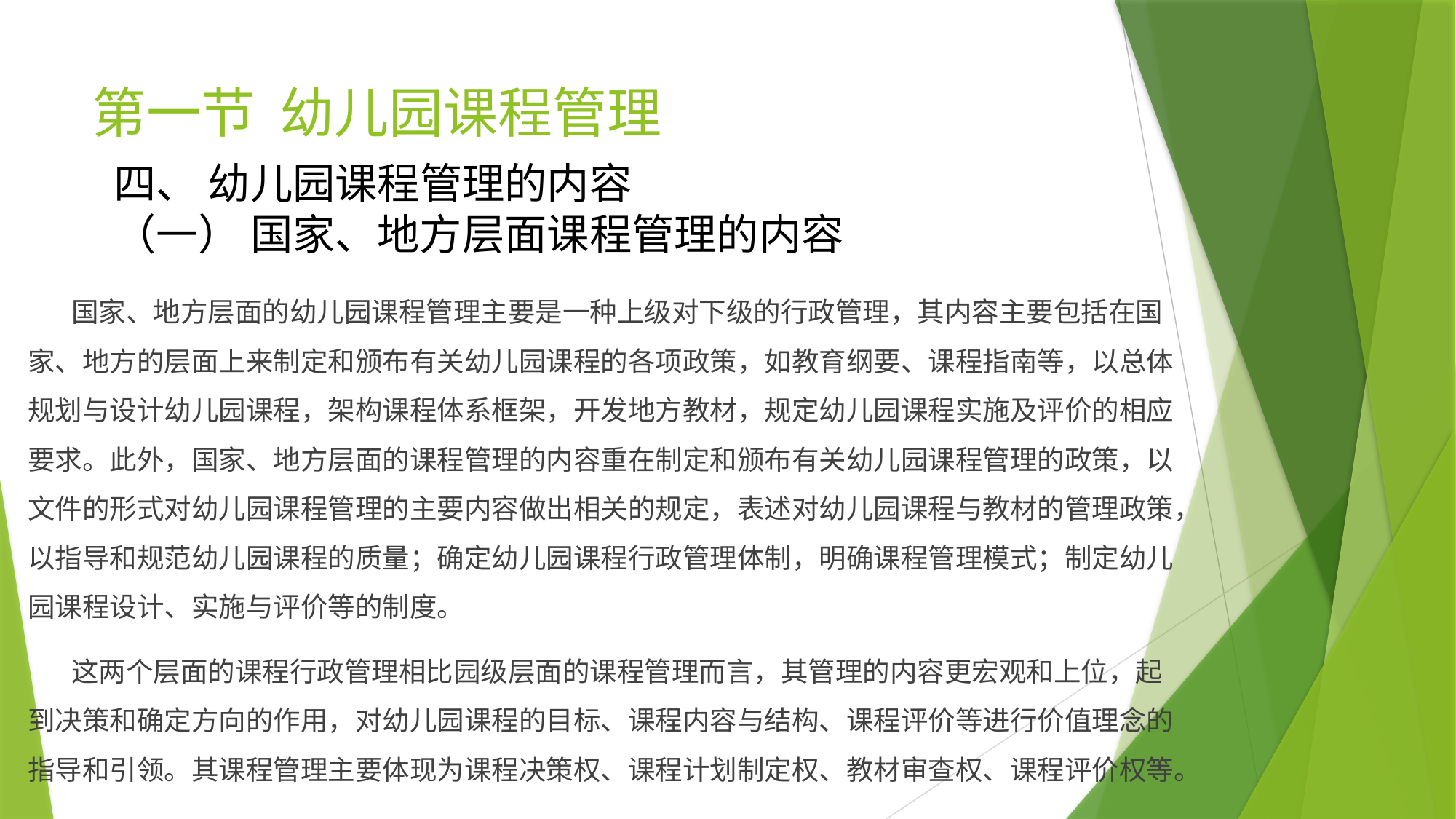

# 第一节  幼儿园课程管理
四、 幼儿园课程管理的内容
（一） 国家、地方层面课程管理的内容
      国家、地方层面的幼儿园课程管理主要是一种上级对下级的行政管理，其内容主要包括在国家、地方的层面上来制定和颁布有关幼儿园课程的各项政策，如教育纲要、课程指南等，以总体规划与设计幼儿园课程，架构课程体系框架，开发地方教材，规定幼儿园课程实施及评价的相应要求。此外，国家、地方层面的课程管理的内容重在制定和颁布有关幼儿园课程管理的政策，以文件的形式对幼儿园课程管理的主要内容做出相关的规定，表述对幼儿园课程与教材的管理政策，以指导和规范幼儿园课程的质量；确定幼儿园课程行政管理体制，明确课程管理模式；制定幼儿园课程设计、实施与评价等的制度。
      这两个层面的课程行政管理相比园级层面的课程管理而言，其管理的内容更宏观和上位，起到决策和确定方向的作用，对幼儿园课程的目标、课程内容与结构、课程评价等进行价值理念的指导和引领。其课程管理主要体现为课程决策权、课程计划制定权、教材审查权、课程评价权等。